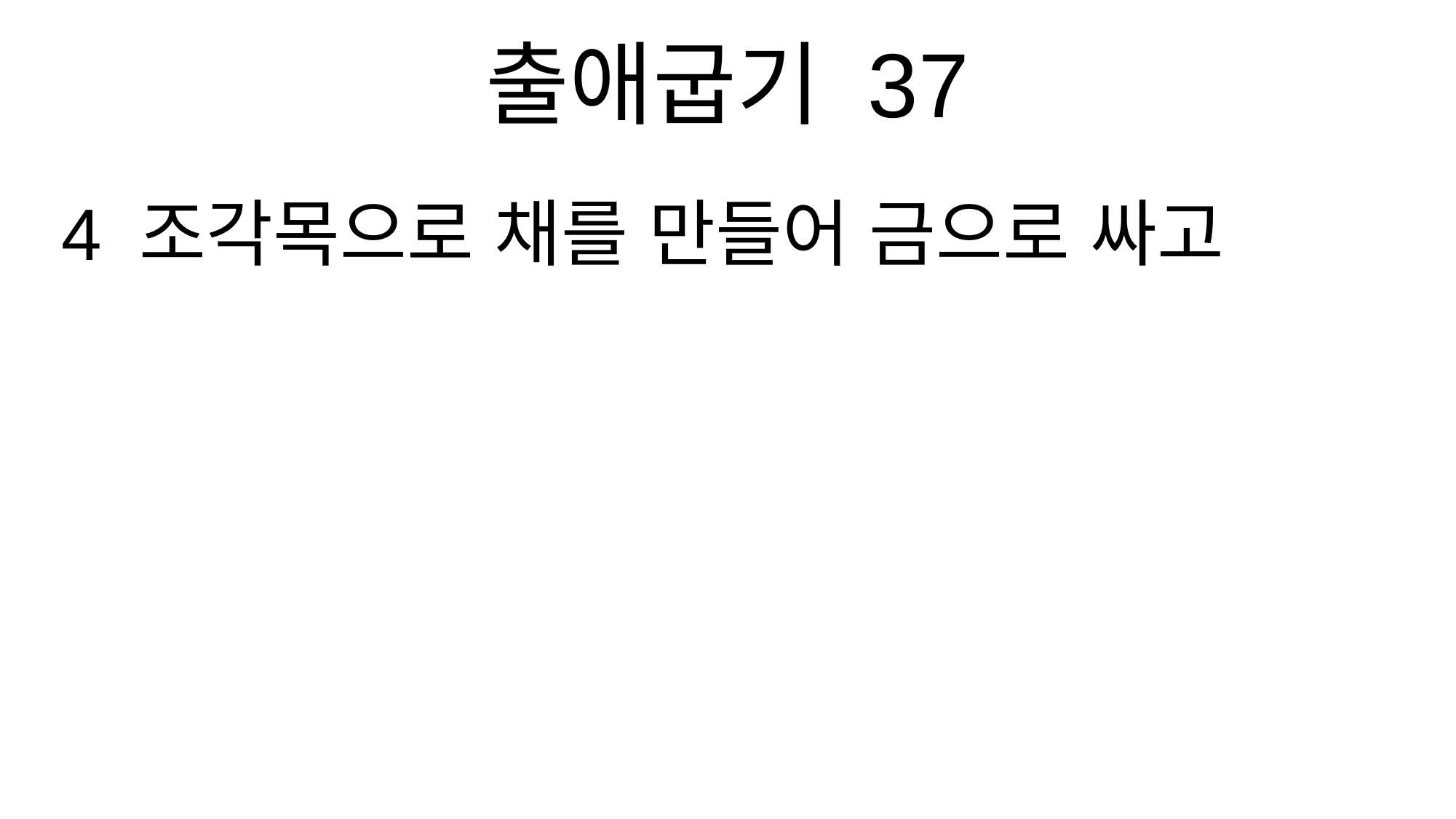

출애굽기 37
4 조각목으로 채를 만들어 금으로 싸고